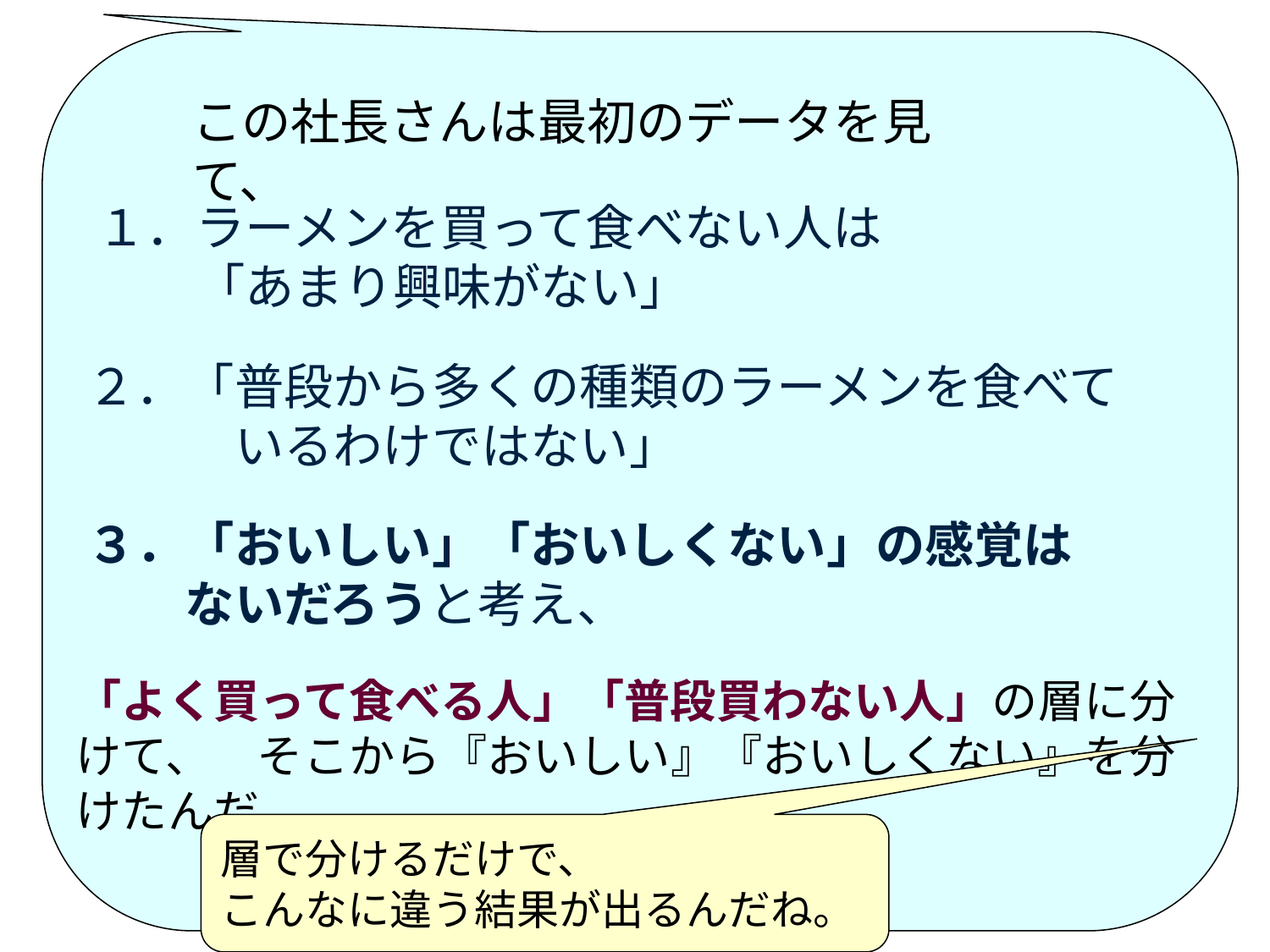

この社長さんは最初のデータを見て、
１．ラーメンを買って食べない人は　　　　　「あまり興味がない」
２．「普段から多くの種類のラーメンを食べて　　　いるわけではない」
３．「おいしい」「おいしくない」の感覚は　　　ないだろうと考え、
「よく買って食べる人」「普段買わない人」の層に分けて、　そこから『おいしい』『おいしくない』を分けたんだ。
層で分けるだけで、
こんなに違う結果が出るんだね。